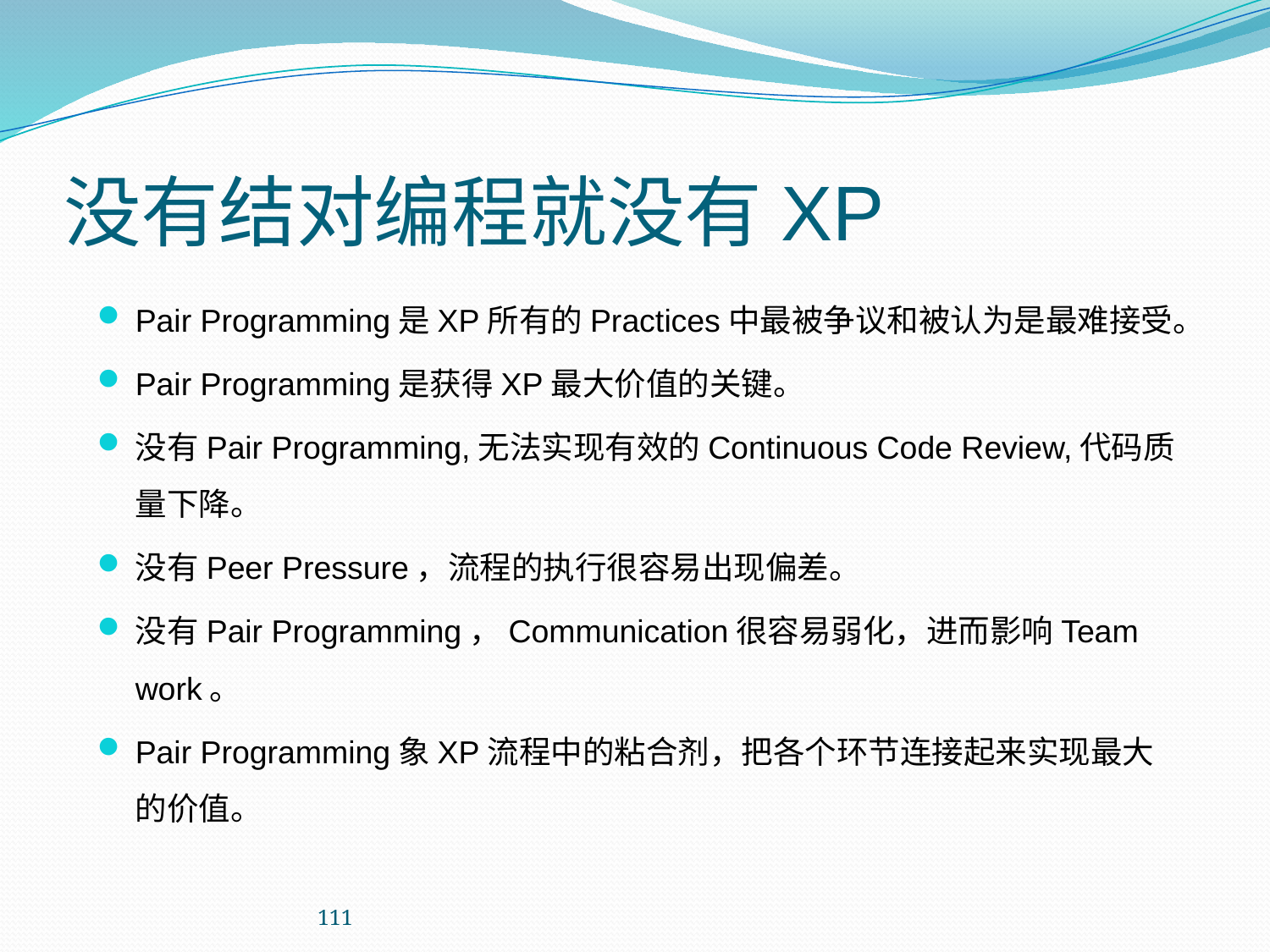

# 没有结对编程就没有XP
Pair Programming是XP所有的Practices中最被争议和被认为是最难接受。
Pair Programming是获得XP最大价值的关键。
没有Pair Programming,无法实现有效的Continuous Code Review,代码质量下降。
没有Peer Pressure，流程的执行很容易出现偏差。
没有Pair Programming，Communication很容易弱化，进而影响Team work。
Pair Programming象XP流程中的粘合剂，把各个环节连接起来实现最大的价值。
		111